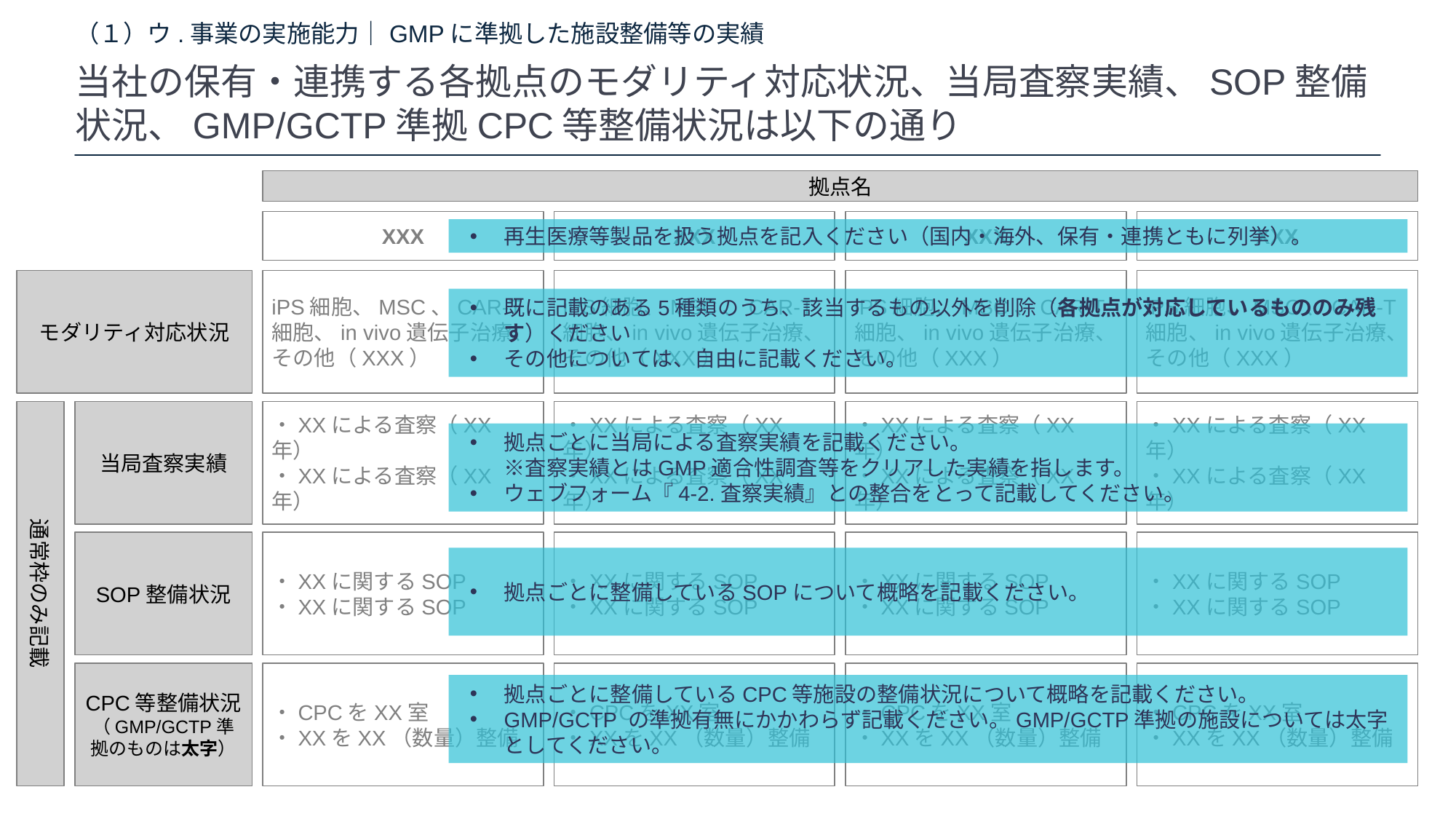

# （１）ウ.事業の実施能力｜GMPに準拠した施設整備等の実績
当社の保有・連携する各拠点のモダリティ対応状況、当局査察実績、SOP整備状況、GMP/GCTP準拠CPC等整備状況は以下の通り
拠点名
XXX
XXX
XXX
XXX
再生医療等製品を扱う拠点を記入ください（国内・海外、保有・連携ともに列挙）。
モダリティ対応状況
iPS細胞、MSC、CAR-T細胞、in vivo遺伝子治療、
その他（XXX）
iPS細胞、MSC、CAR-T細胞、in vivo遺伝子治療、
その他（XXX）
iPS細胞、MSC、CAR-T細胞、in vivo遺伝子治療、
その他（XXX）
iPS細胞、MSC、CAR-T細胞、in vivo遺伝子治療、
その他（XXX）
既に記載のある5種類のうち、該当するもの以外を削除（各拠点が対応しているもののみ残す）ください
その他については、自由に記載ください。
通常枠のみ記載
当局査察実績
・XXによる査察（XX年）
・XXによる査察（XX年）
・XXによる査察（XX年）
・XXによる査察（XX年）
・XXによる査察（XX年）
・XXによる査察（XX年）
・XXによる査察（XX年）
・XXによる査察（XX年）
拠点ごとに当局による査察実績を記載ください。
※査察実績とはGMP適合性調査等をクリアした実績を指します。
ウェブフォーム『4-2.査察実績』との整合をとって記載してください。
SOP整備状況
・XXに関するSOP
・XXに関するSOP
・XXに関するSOP
・XXに関するSOP
・XXに関するSOP
・XXに関するSOP
・XXに関するSOP
・XXに関するSOP
拠点ごとに整備しているSOPについて概略を記載ください。
CPC等整備状況（GMP/GCTP準拠のものは太字）
・CPCをXX室
・XXをXX（数量）整備
・CPCをXX室
・XXをXX（数量）整備
・CPCをXX室
・XXをXX（数量）整備
・CPCをXX室
・XXをXX（数量）整備
拠点ごとに整備しているCPC等施設の整備状況について概略を記載ください。
GMP/GCTP の準拠有無にかかわらず記載ください。GMP/GCTP準拠の施設については太字としてください。